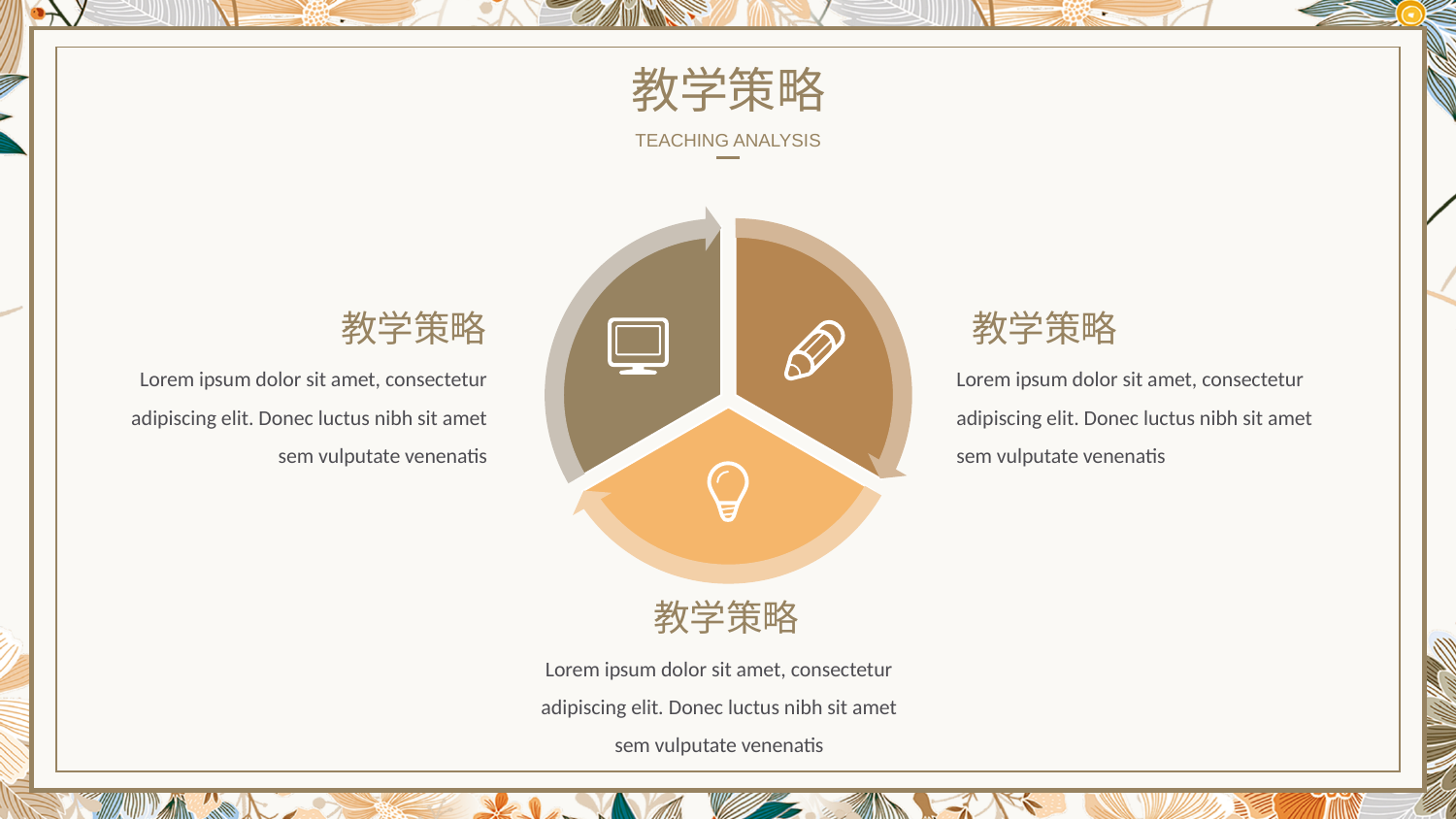

教学策略
TEACHING ANALYSIS

教学策略
教学策略

Lorem ipsum dolor sit amet, consectetur adipiscing elit. Donec luctus nibh sit amet sem vulputate venenatis
Lorem ipsum dolor sit amet, consectetur adipiscing elit. Donec luctus nibh sit amet sem vulputate venenatis

教学策略
Lorem ipsum dolor sit amet, consectetur adipiscing elit. Donec luctus nibh sit amet sem vulputate venenatis